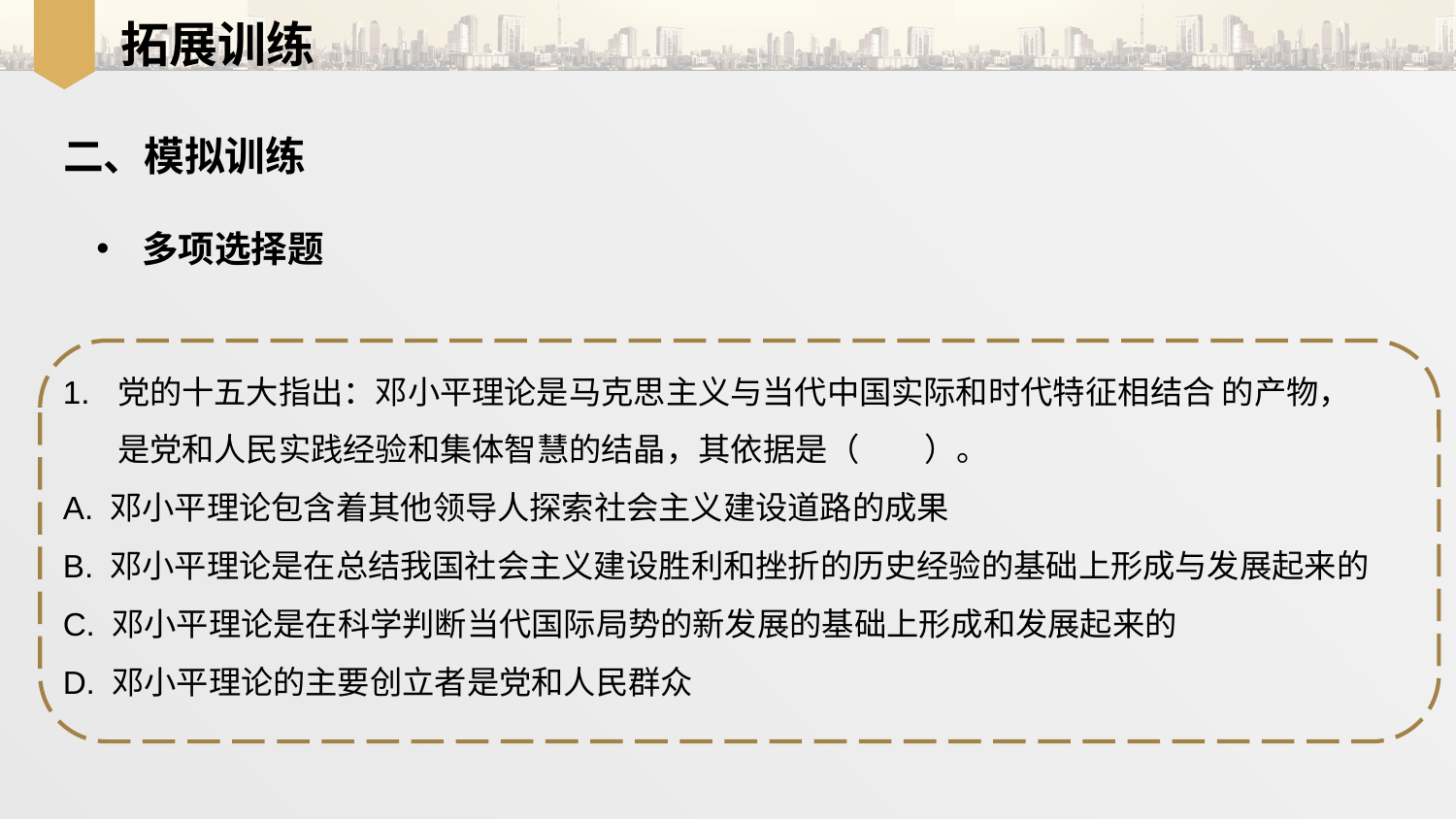

拓展训练
二、模拟训练
多项选择题

党的十五大指出：邓小平理论是马克思主义与当代中国实际和时代特征相结合 的产物，是党和人民实践经验和集体智慧的结晶，其依据是（　　）。
A. 邓小平理论包含着其他领导人探索社会主义建设道路的成果
B. 邓小平理论是在总结我国社会主义建设胜利和挫折的历史经验的基础上形成与发展起来的
C. 邓小平理论是在科学判断当代国际局势的新发展的基础上形成和发展起来的
D. 邓小平理论的主要创立者是党和人民群众